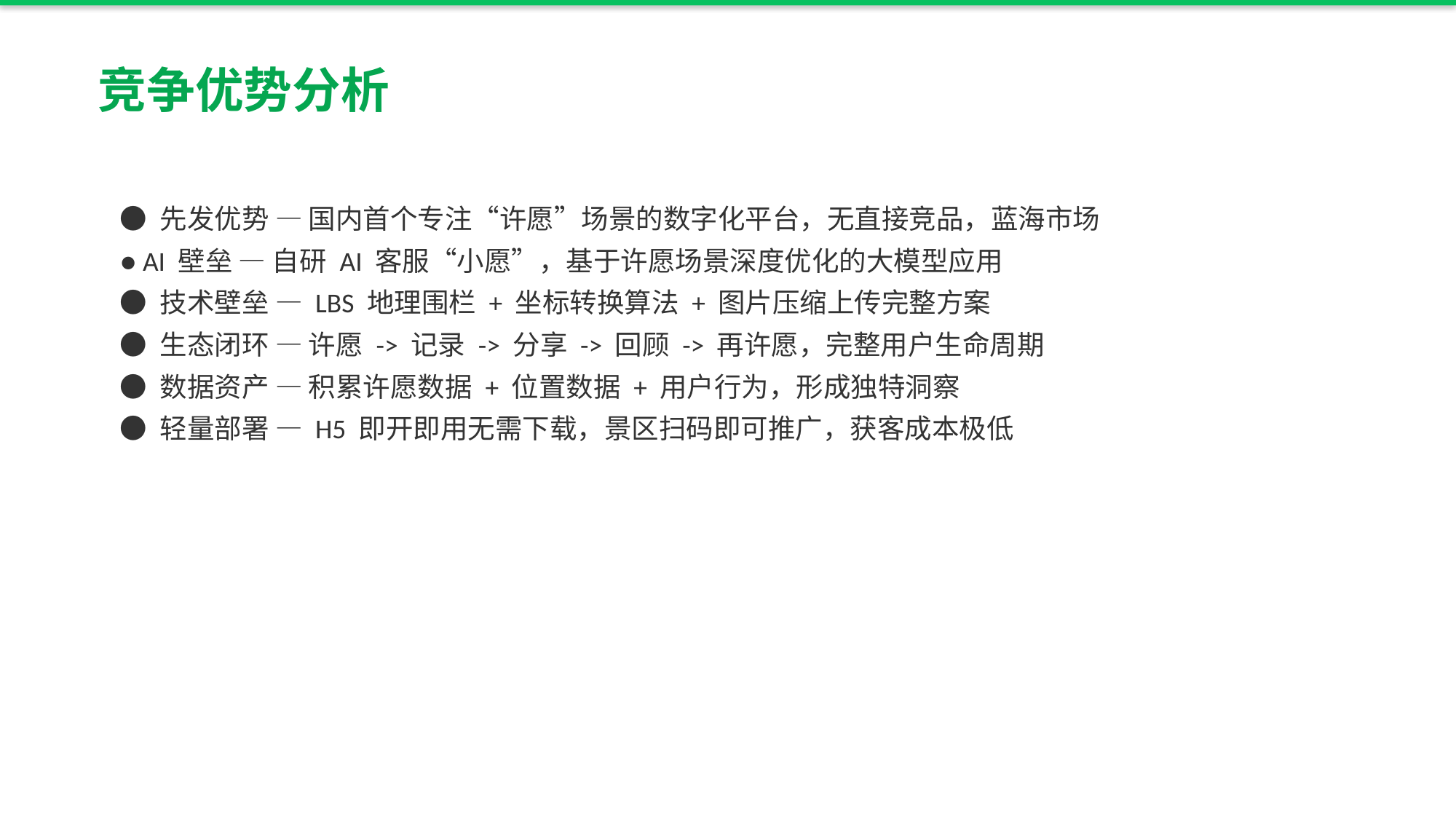

竞争优势分析
● 先发优势 — 国内首个专注“许愿”场景的数字化平台，无直接竞品，蓝海市场
● AI 壁垒 — 自研 AI 客服“小愿”，基于许愿场景深度优化的大模型应用
● 技术壁垒 — LBS 地理围栏 + 坐标转换算法 + 图片压缩上传完整方案
● 生态闭环 — 许愿 -> 记录 -> 分享 -> 回顾 -> 再许愿，完整用户生命周期
● 数据资产 — 积累许愿数据 + 位置数据 + 用户行为，形成独特洞察
● 轻量部署 — H5 即开即用无需下载，景区扫码即可推广，获客成本极低